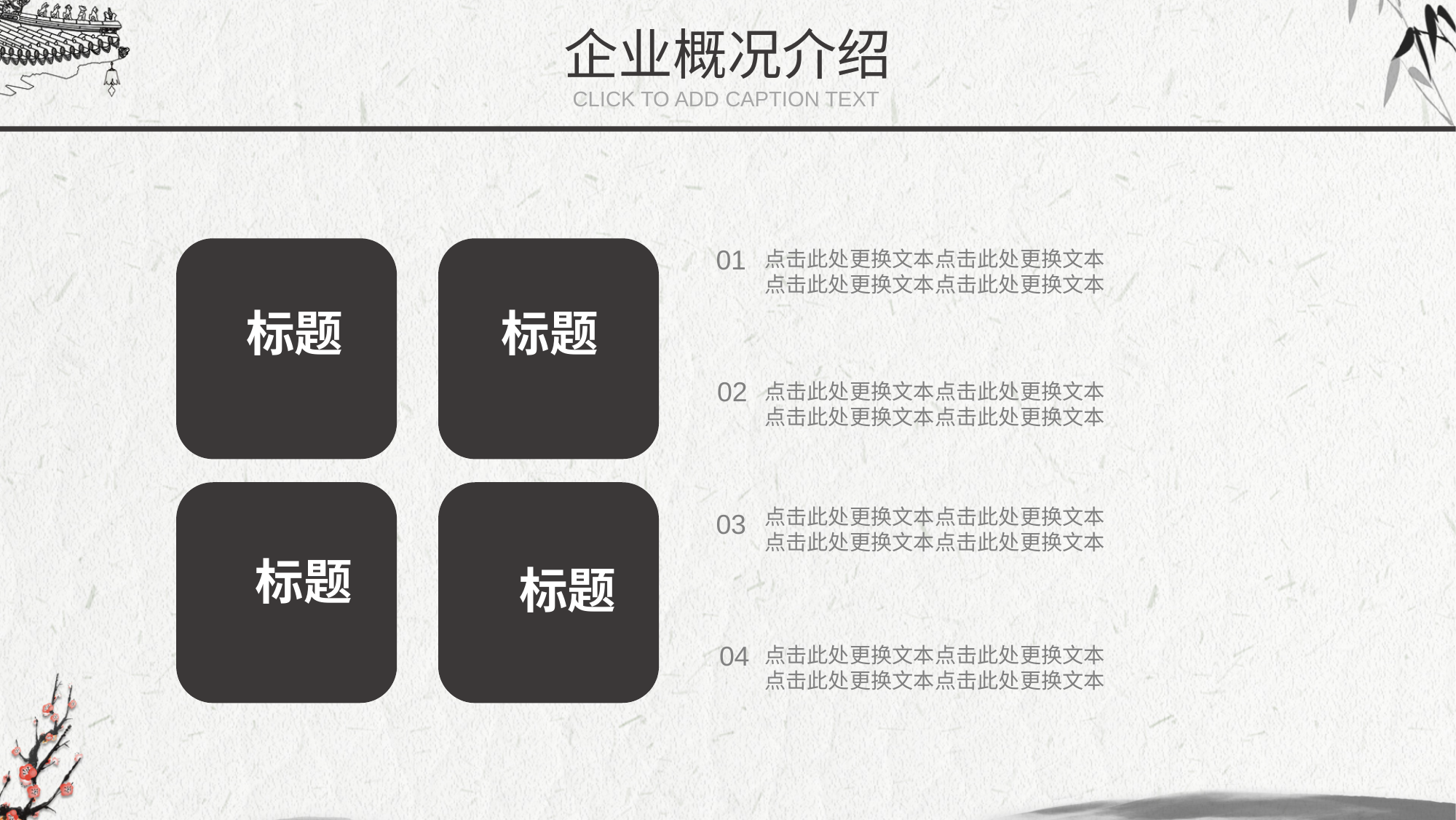

企业概况介绍
CLICK TO ADD CAPTION TEXT

01
点击此处更换文本点击此处更换文本
点击此处更换文本点击此处更换文本

02
点击此处更换文本点击此处更换文本
点击此处更换文本点击此处更换文本

点击此处更换文本点击此处更换文本
点击此处更换文本点击此处更换文本

03
04
点击此处更换文本点击此处更换文本
点击此处更换文本点击此处更换文本

标题
标题

标题
标题